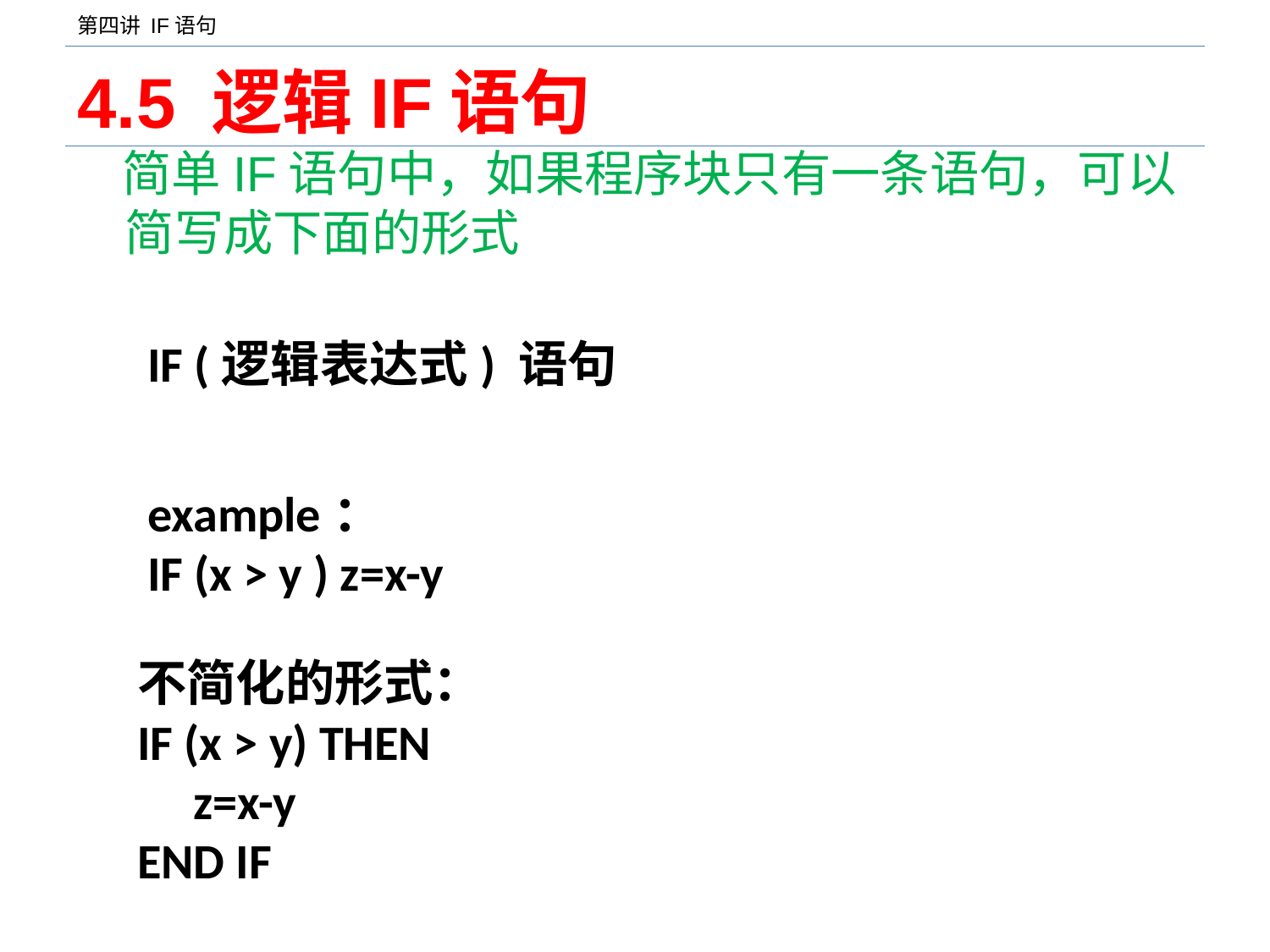

# 4.5 逻辑IF语句
   简单IF语句中，如果程序块只有一条语句，可以简写成下面的形式
IF (逻辑表达式) 语句
example：
IF (x > y ) z=x-y
不简化的形式：
IF (x > y) THEN
     z=x-y
END IF